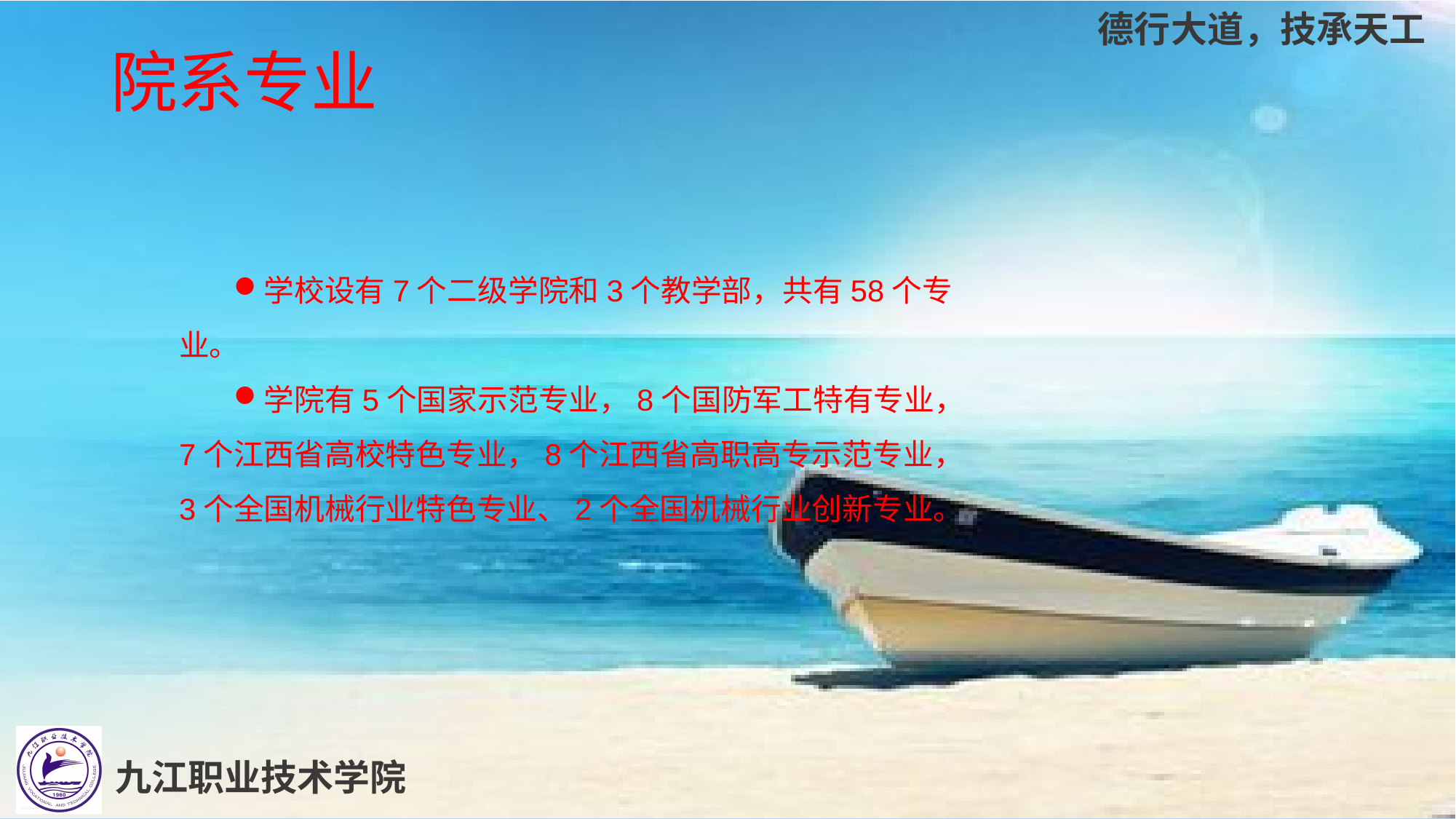

# 院系专业

学校设有7个二级学院和3个教学部，共有58个专业。
学院有5个国家示范专业，8个国防军工特有专业，7个江西省高校特色专业，8个江西省高职高专示范专业，3个全国机械行业特色专业、2个全国机械行业创新专业。

九江职业技术学院